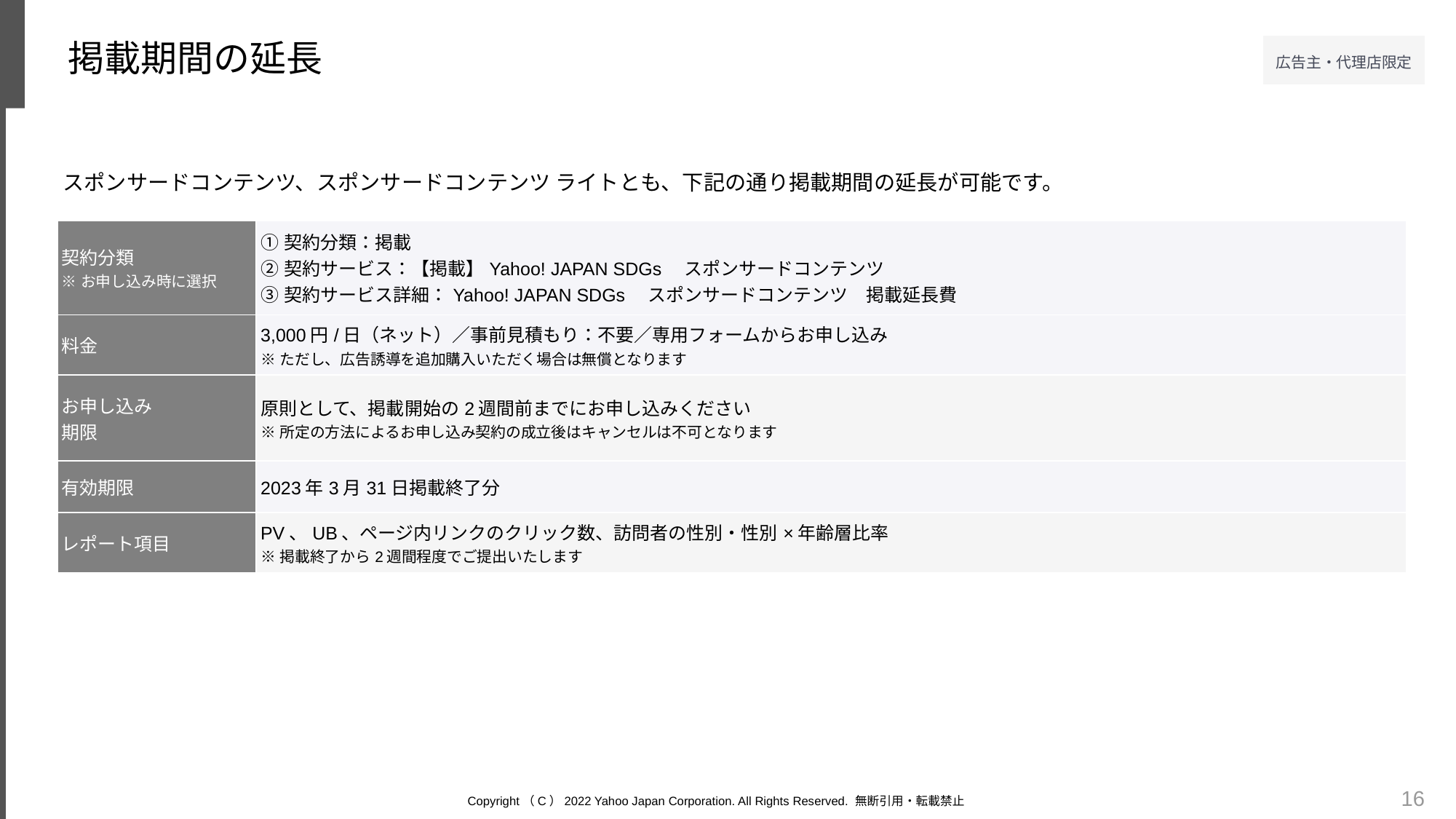

掲載期間の延長
スポンサードコンテンツ、スポンサードコンテンツ ライトとも、下記の通り掲載期間の延長が可能です。

| 契約分類 ※お申し込み時に選択 | ①契約分類：掲載 ②契約サービス：【掲載】Yahoo! JAPAN SDGs　スポンサードコンテンツ ③契約サービス詳細：Yahoo! JAPAN SDGs　スポンサードコンテンツ　掲載延長費 |
| --- | --- |
| 料金 | 3,000円/日（ネット）／事前見積もり：不要／専用フォームからお申し込み ※ただし、広告誘導を追加購入いただく場合は無償となります |
| お申し込み 期限 | 原則として、掲載開始の2週間前までにお申し込みください ※所定の方法によるお申し込み契約の成立後はキャンセルは不可となります |
| 有効期限 | 2023年3月31日掲載終了分 |
| レポート項目 | PV、UB、ページ内リンクのクリック数、訪問者の性別・性別×年齢層比率 ※掲載終了から2週間程度でご提出いたします |
16
Copyright（C）2022 Yahoo Japan Corporation. All Rights Reserved. 無断引用・転載禁止